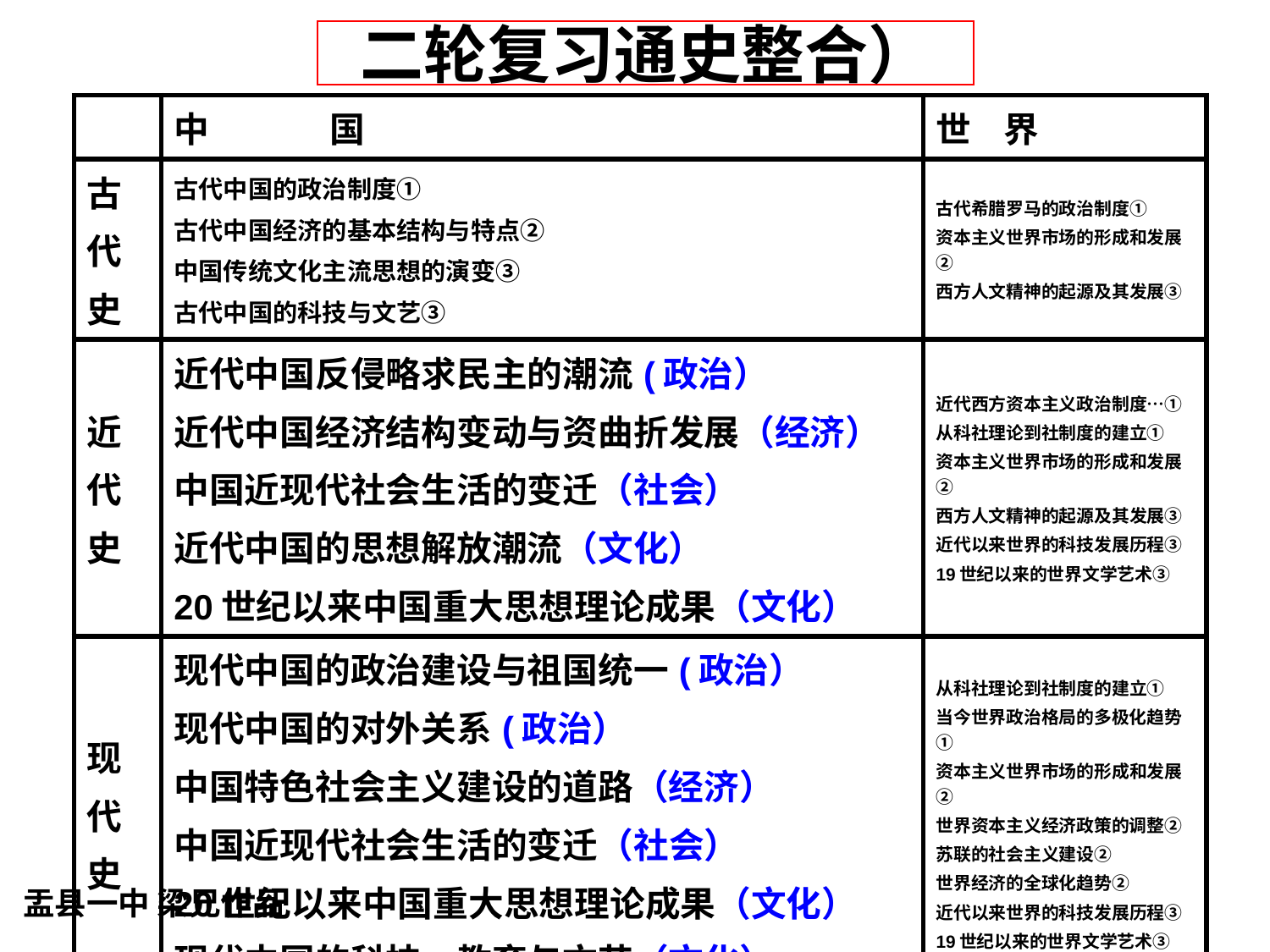

二轮复习通史整合）
|  | 中 国 | 世 界 |
| --- | --- | --- |
| 古 代 史 | 古代中国的政治制度① 古代中国经济的基本结构与特点② 中国传统文化主流思想的演变③ 古代中国的科技与文艺③ | 古代希腊罗马的政治制度① 资本主义世界市场的形成和发展② 西方人文精神的起源及其发展③ |
| 近 代 史 | 近代中国反侵略求民主的潮流(政治） 近代中国经济结构变动与资曲折发展（经济） 中国近现代社会生活的变迁（社会） 近代中国的思想解放潮流（文化） 20世纪以来中国重大思想理论成果（文化） | 近代西方资本主义政治制度…① 从科社理论到社制度的建立① 资本主义世界市场的形成和发展② 西方人文精神的起源及其发展③ 近代以来世界的科技发展历程③ 19世纪以来的世界文学艺术③ |
| 现 代 史 | 现代中国的政治建设与祖国统一(政治） 现代中国的对外关系(政治） 中国特色社会主义建设的道路（经济） 中国近现代社会生活的变迁（社会） 20世纪以来中国重大思想理论成果（文化） 现代中国的科技、教育与文艺（文化） | 从科社理论到社制度的建立① 当今世界政治格局的多极化趋势① 资本主义世界市场的形成和发展② 世界资本主义经济政策的调整② 苏联的社会主义建设② 世界经济的全球化趋势② 近代以来世界的科技发展历程③ 19世纪以来的世界文学艺术③ |

盂县一中 梁兄作品